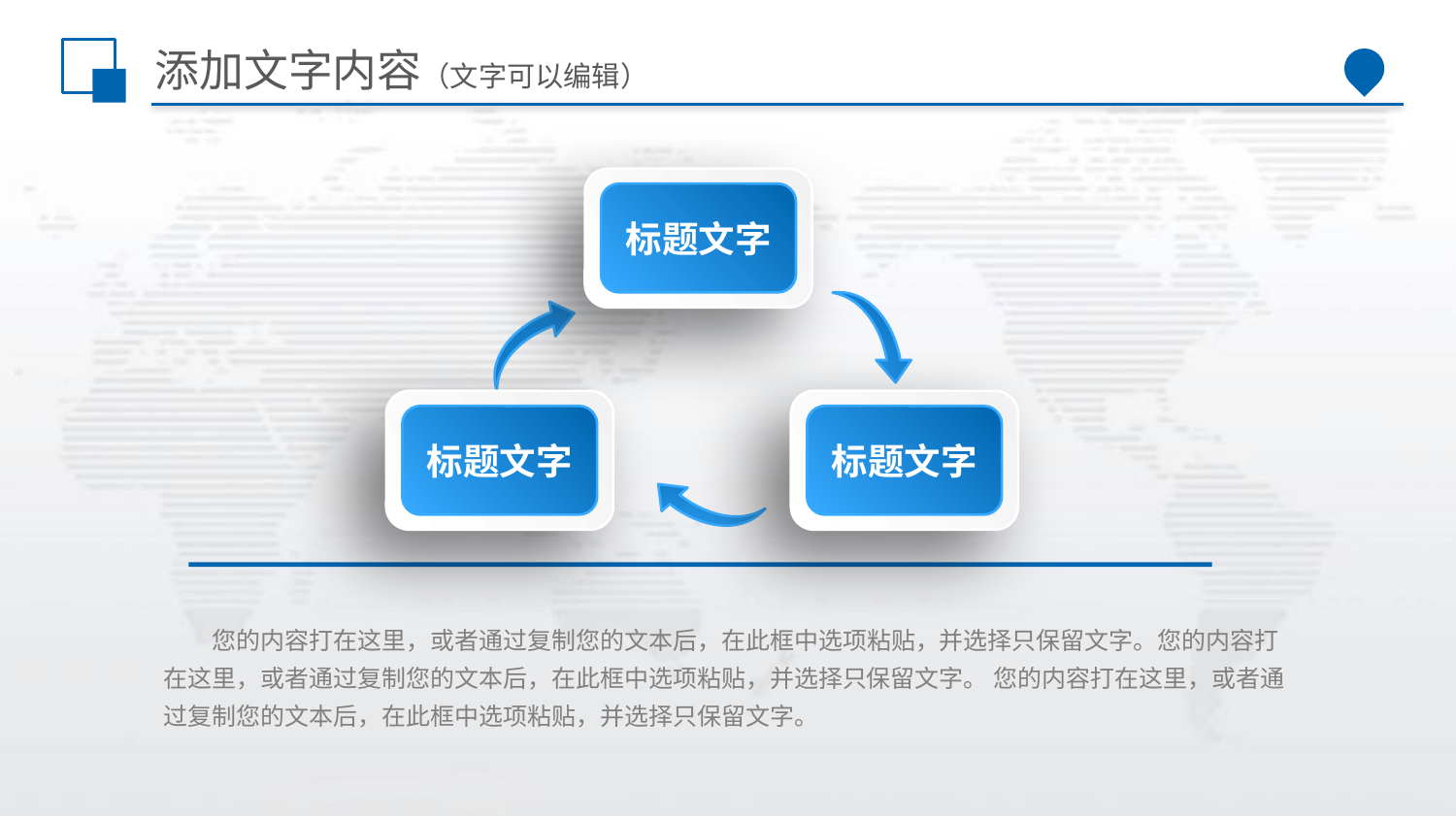

# 添加文字内容（文字可以编辑）
5

标题文字

标题文字

标题文字

        您的内容打在这里，或者通过复制您的文本后，在此框中选项粘贴，并选择只保留文字。您的内容打在这里，或者通过复制您的文本后，在此框中选项粘贴，并选择只保留文字。 您的内容打在这里，或者通过复制您的文本后，在此框中选项粘贴，并选择只保留文字。